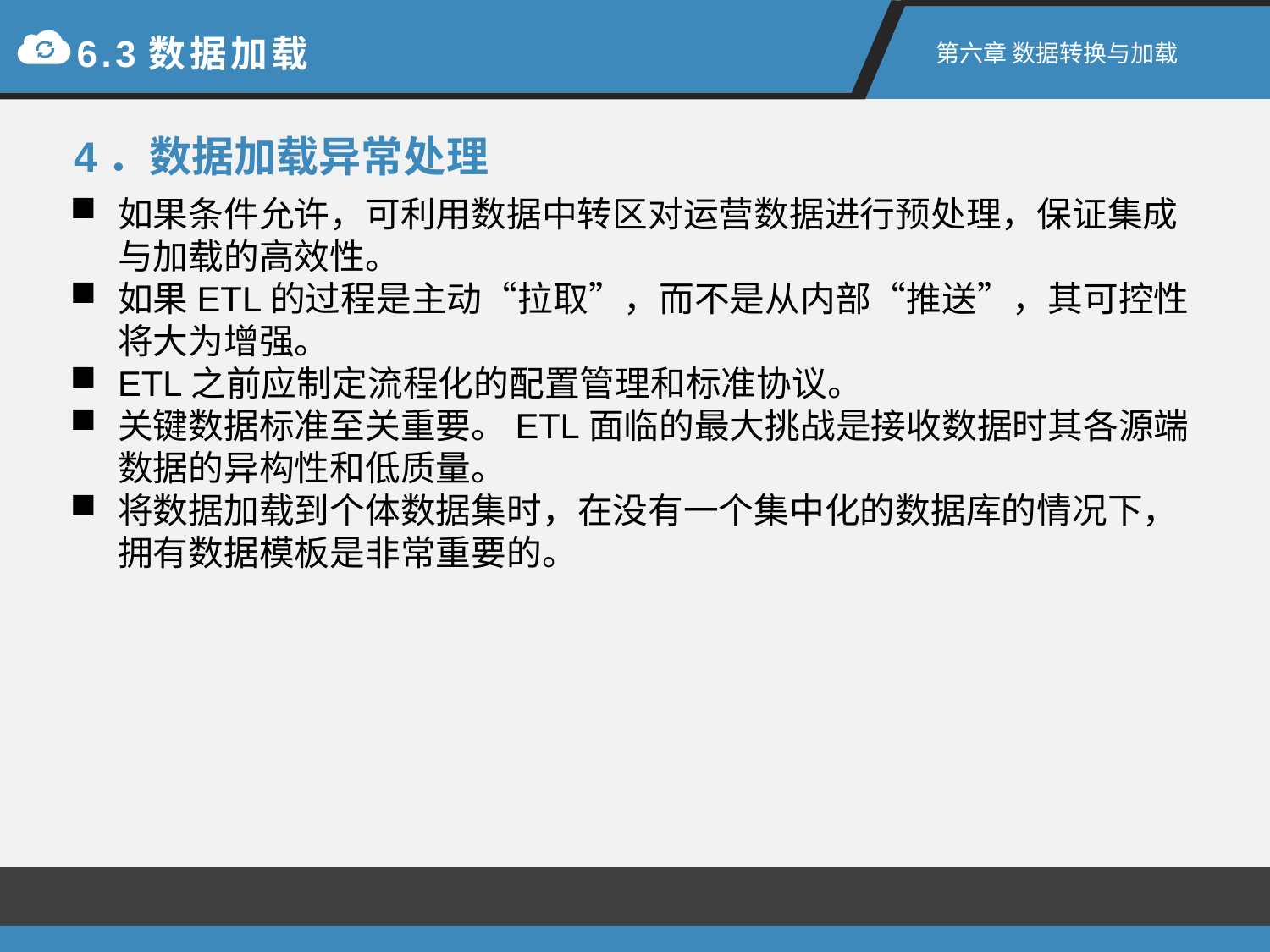

6.3数据加载

第六章 数据转换与加载
4．数据加载异常处理
如果条件允许，可利用数据中转区对运营数据进行预处理，保证集成与加载的高效性。
如果ETL的过程是主动“拉取”，而不是从内部“推送”，其可控性将大为增强。
ETL之前应制定流程化的配置管理和标准协议。
关键数据标准至关重要。ETL面临的最大挑战是接收数据时其各源端数据的异构性和低质量。
将数据加载到个体数据集时，在没有一个集中化的数据库的情况下，拥有数据模板是非常重要的。